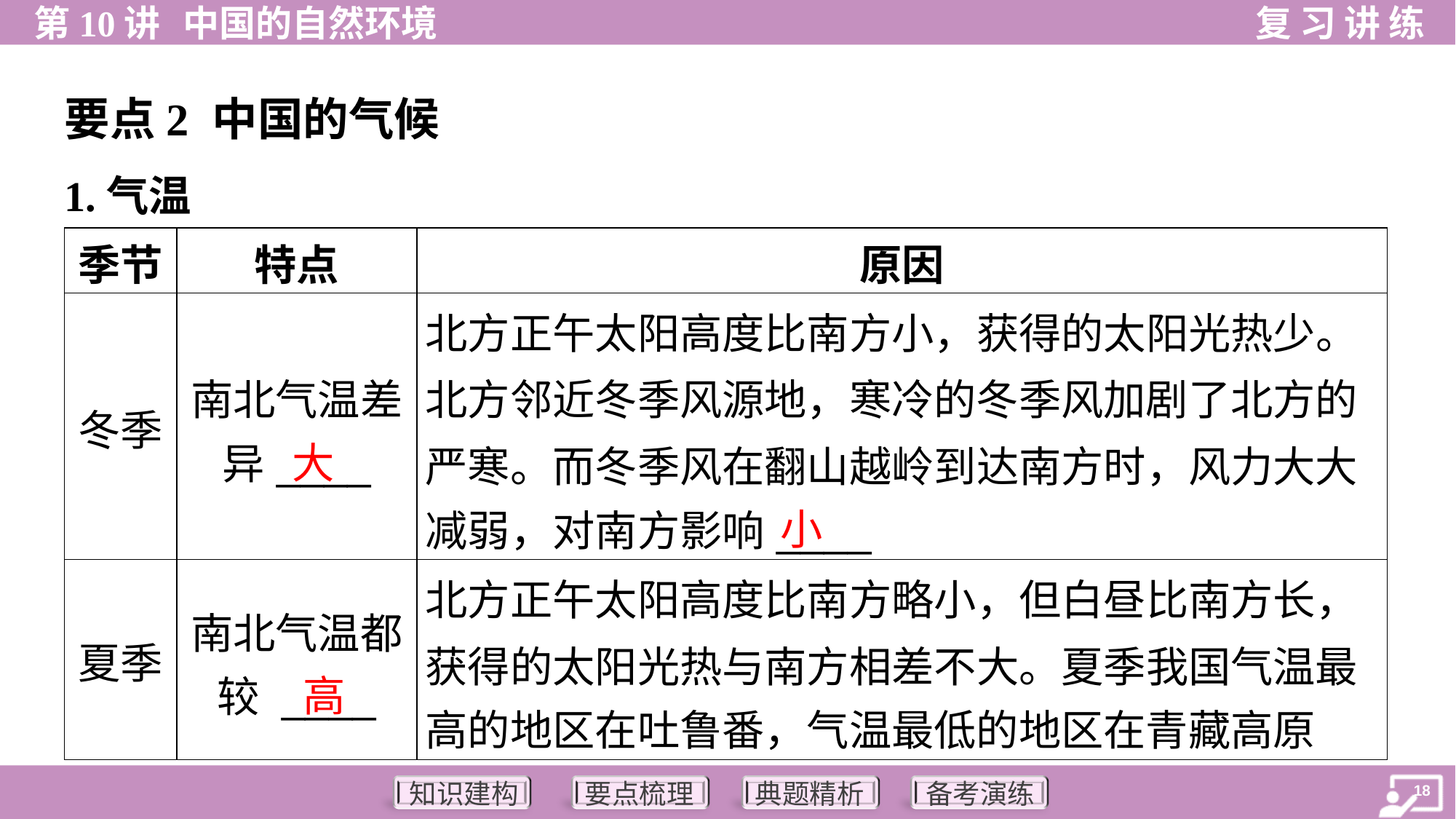

要点2 中国的气候
1.气温
| 季节 | 特点 | 原因 |
| --- | --- | --- |
| 冬季 | 南北气温差 异\_\_\_\_ | 北方正午太阳高度比南方小，获得的太阳光热少。 北方邻近冬季风源地，寒冷的冬季风加剧了北方的 严寒。而冬季风在翻山越岭到达南方时，风力大大 减弱，对南方影响\_\_\_\_ |
| 夏季 | 南北气温都 较 \_\_\_\_ | 北方正午太阳高度比南方略小，但白昼比南方长， 获得的太阳光热与南方相差不大。夏季我国气温最 高的地区在吐鲁番，气温最低的地区在青藏高原 |
大
小
高